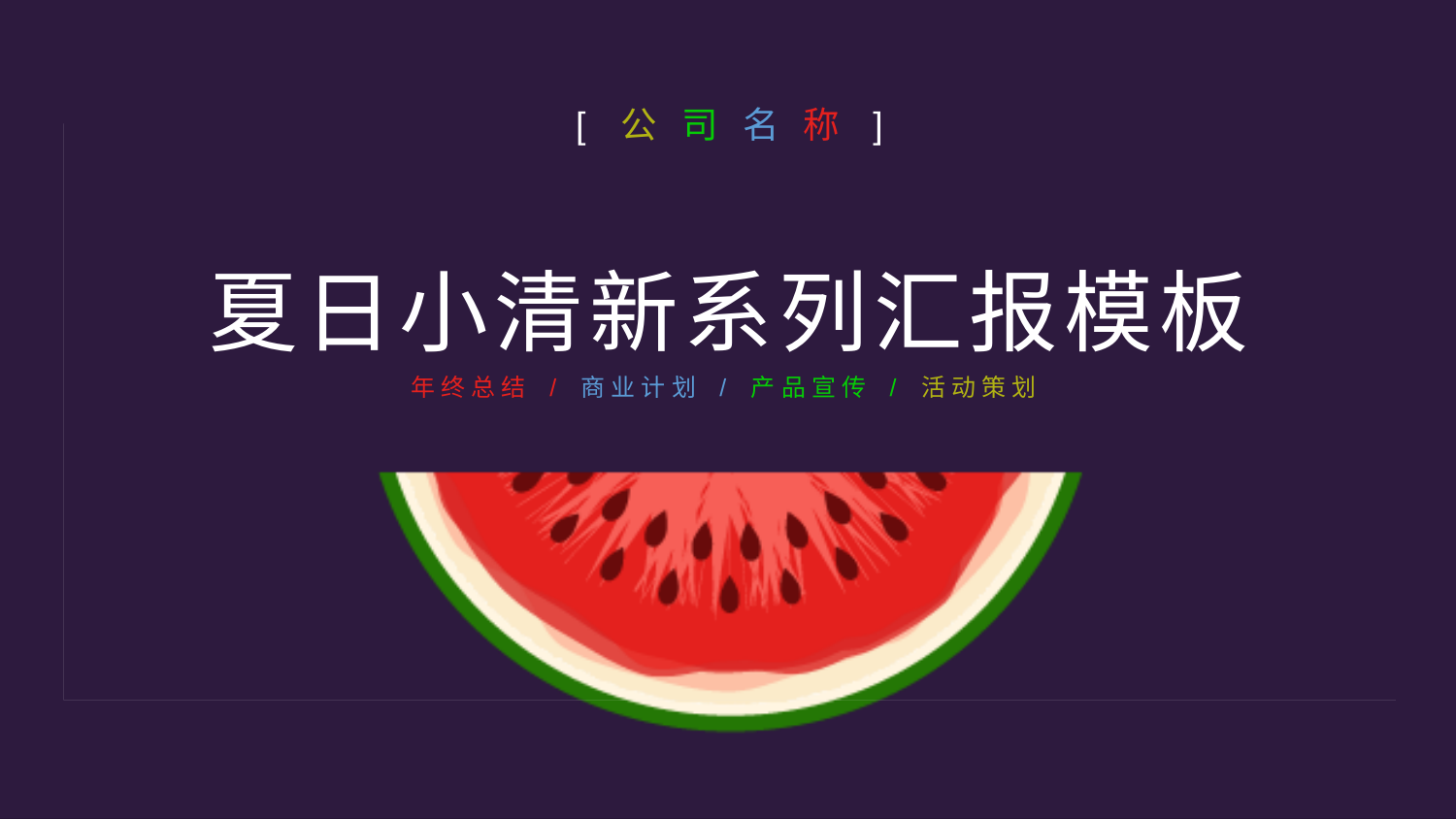

[ 公 司 名 称 ]
夏日小清新系列汇报模板
年终总结 / 商业计划 / 产品宣传 / 活动策划